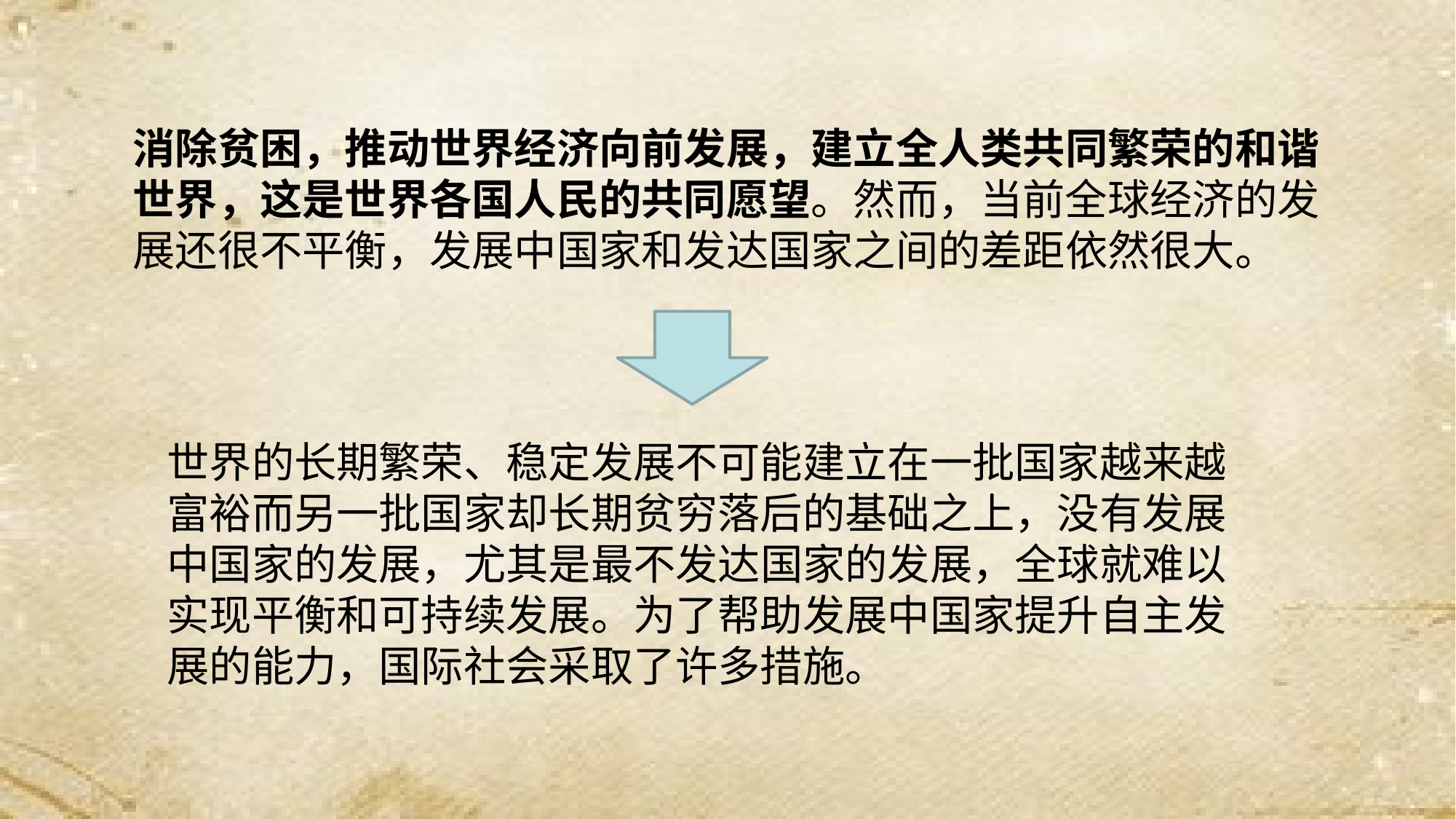

消除贫困，推动世界经济向前发展，建立全人类共同繁荣的和谐世界，这是世界各国人民的共同愿望。然而，当前全球经济的发展还很不平衡，发展中国家和发达国家之间的差距依然很大。

世界的长期繁荣、稳定发展不可能建立在一批国家越来越富裕而另一批国家却长期贫穷落后的基础之上，没有发展中国家的发展，尤其是最不发达国家的发展，全球就难以实现平衡和可持续发展。为了帮助发展中国家提升自主发展的能力，国际社会采取了许多措施。